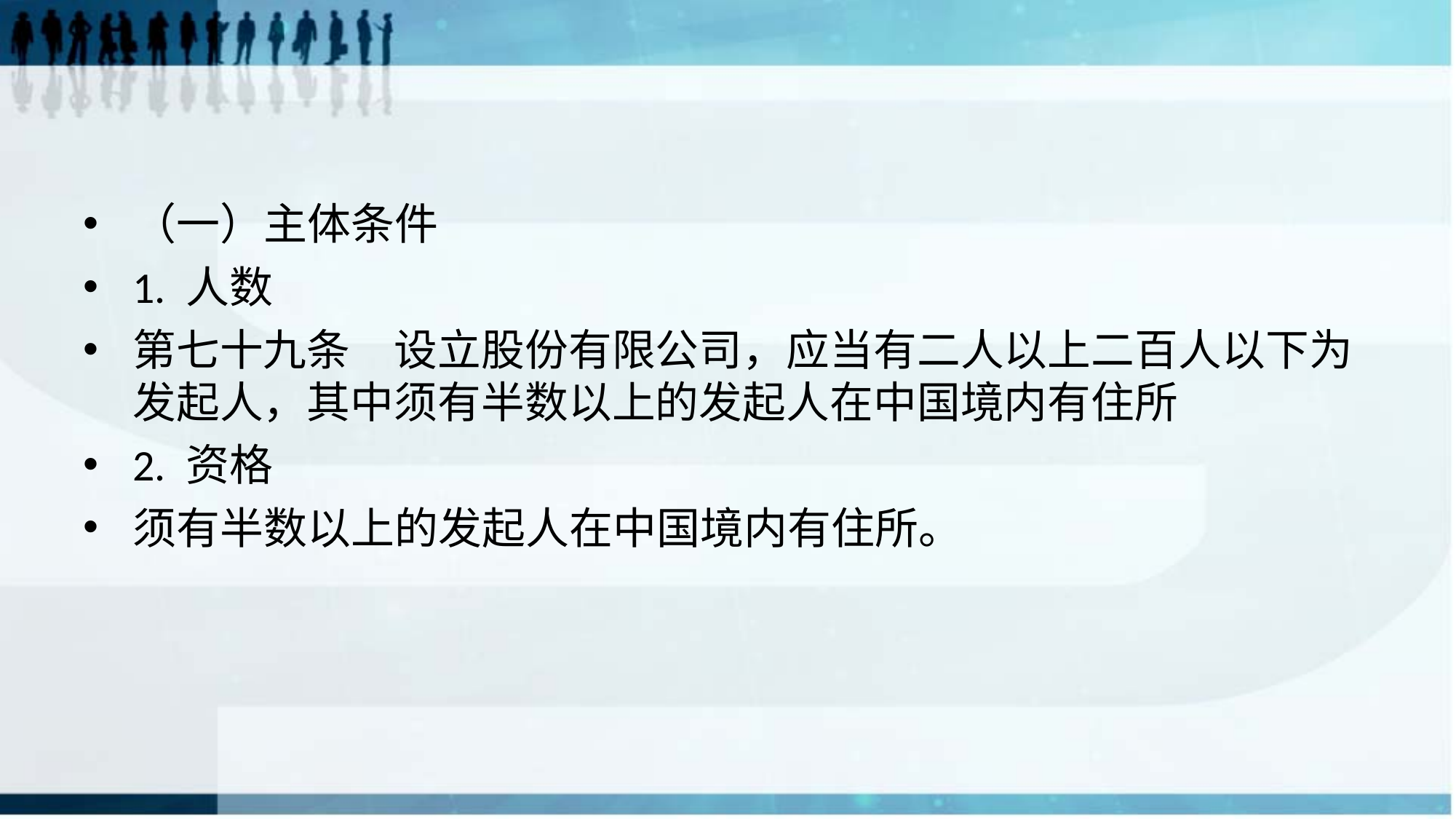

#
（一）主体条件
1. 人数
第七十九条　设立股份有限公司，应当有二人以上二百人以下为发起人，其中须有半数以上的发起人在中国境内有住所
2. 资格
须有半数以上的发起人在中国境内有住所。